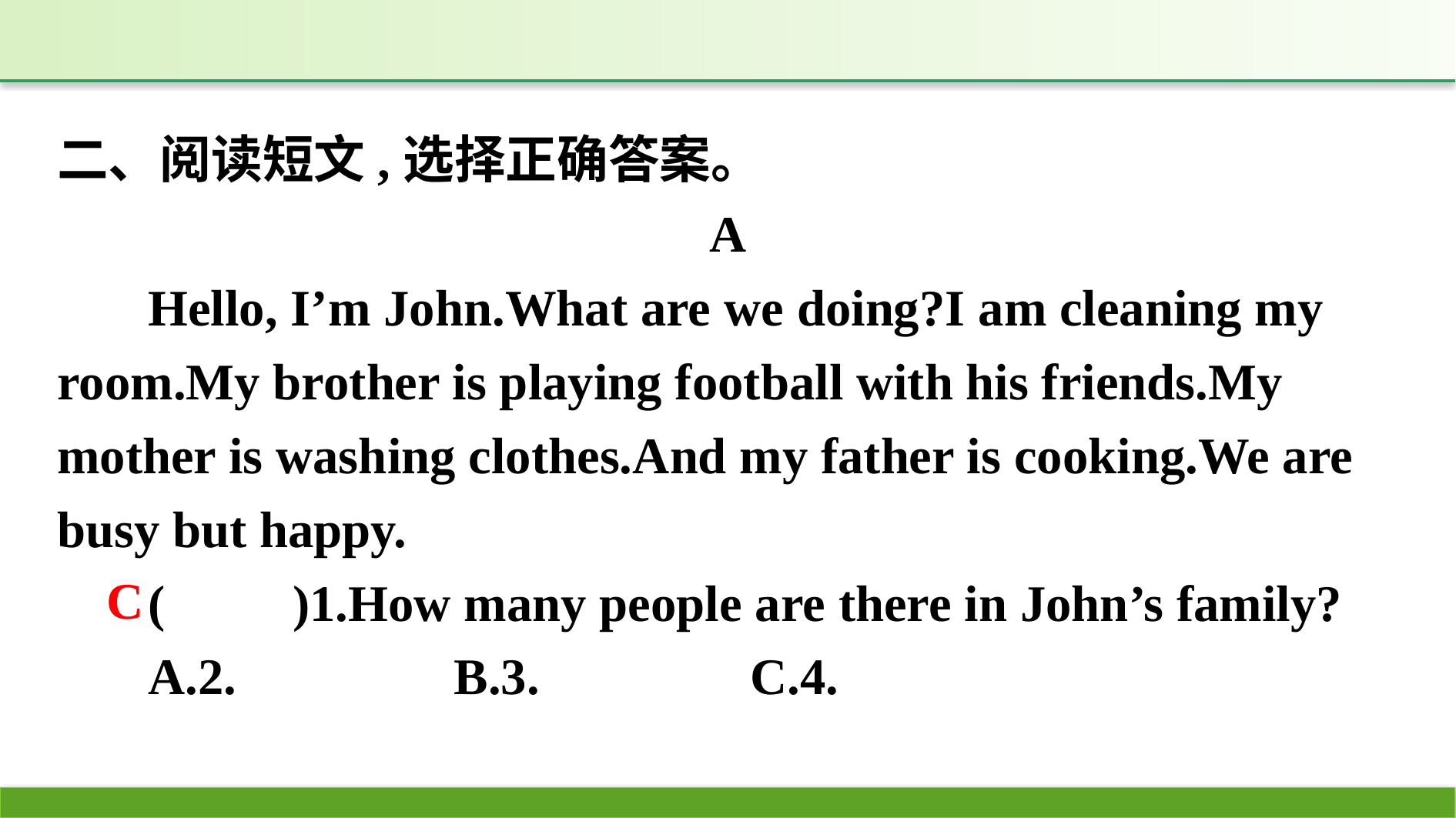

二、阅读短文,选择正确答案。
A
Hello, I’m John.What are we doing?I am cleaning my room.My brother is playing football with his friends.My mother is washing clothes.And my father is cooking.We are busy but happy.
(　　)1.How many people are there in John’s family?
A.2.　　	B.3.　　　	C.4.
C